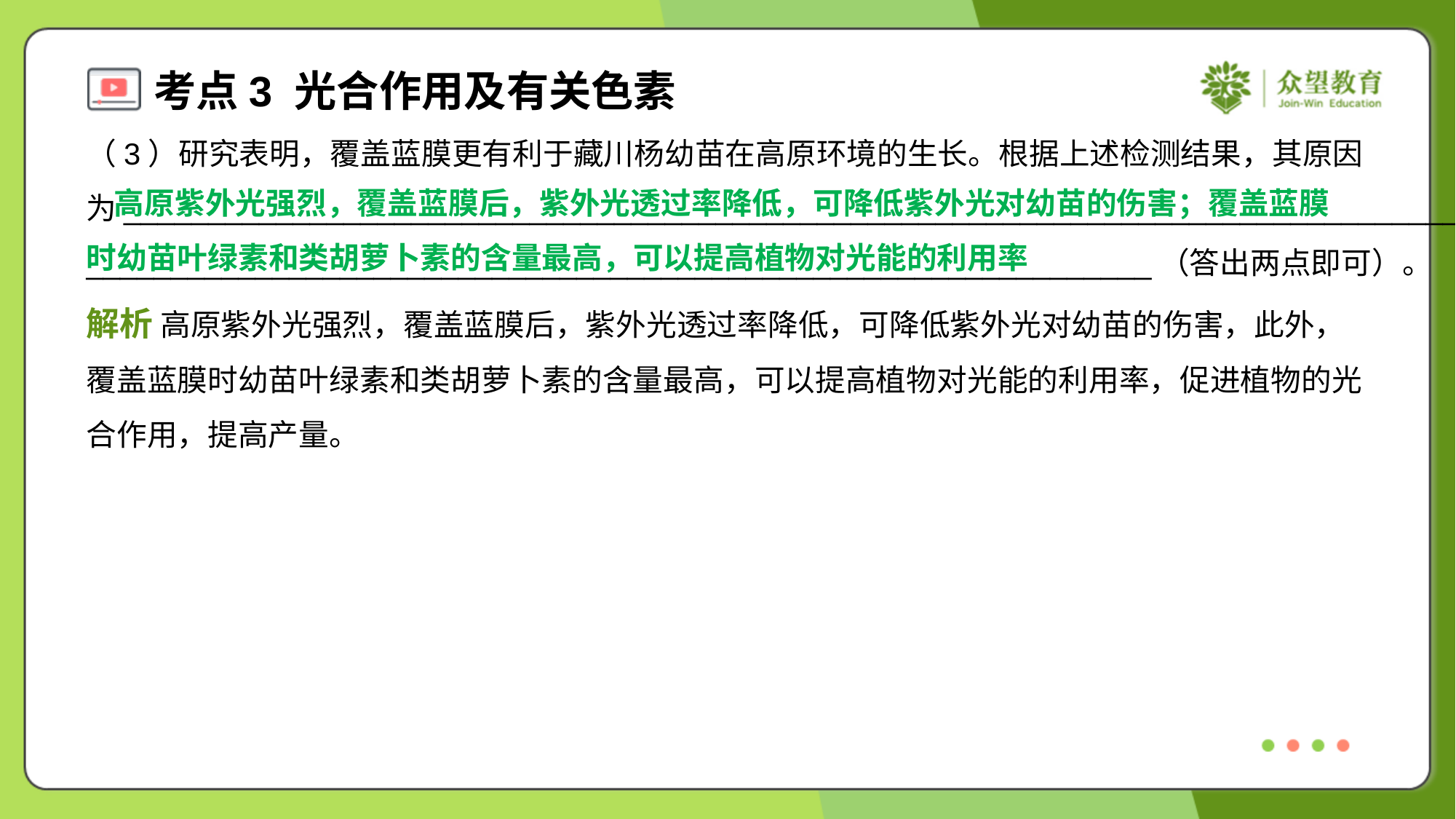

（3）研究表明，覆盖蓝膜更有利于藏川杨幼苗在高原环境的生长。根据上述检测结果，其原因
为__________________________________________________________________________________
_______________________________________________________________（答出两点即可）。
   高原紫外光强烈，覆盖蓝膜后，紫外光透过率降低，可降低紫外光对幼苗的伤害；覆盖蓝膜
时幼苗叶绿素和类胡萝卜素的含量最高，可以提高植物对光能的利用率
解析 高原紫外光强烈，覆盖蓝膜后，紫外光透过率降低，可降低紫外光对幼苗的伤害，此外，
覆盖蓝膜时幼苗叶绿素和类胡萝卜素的含量最高，可以提高植物对光能的利用率，促进植物的光
合作用，提高产量。